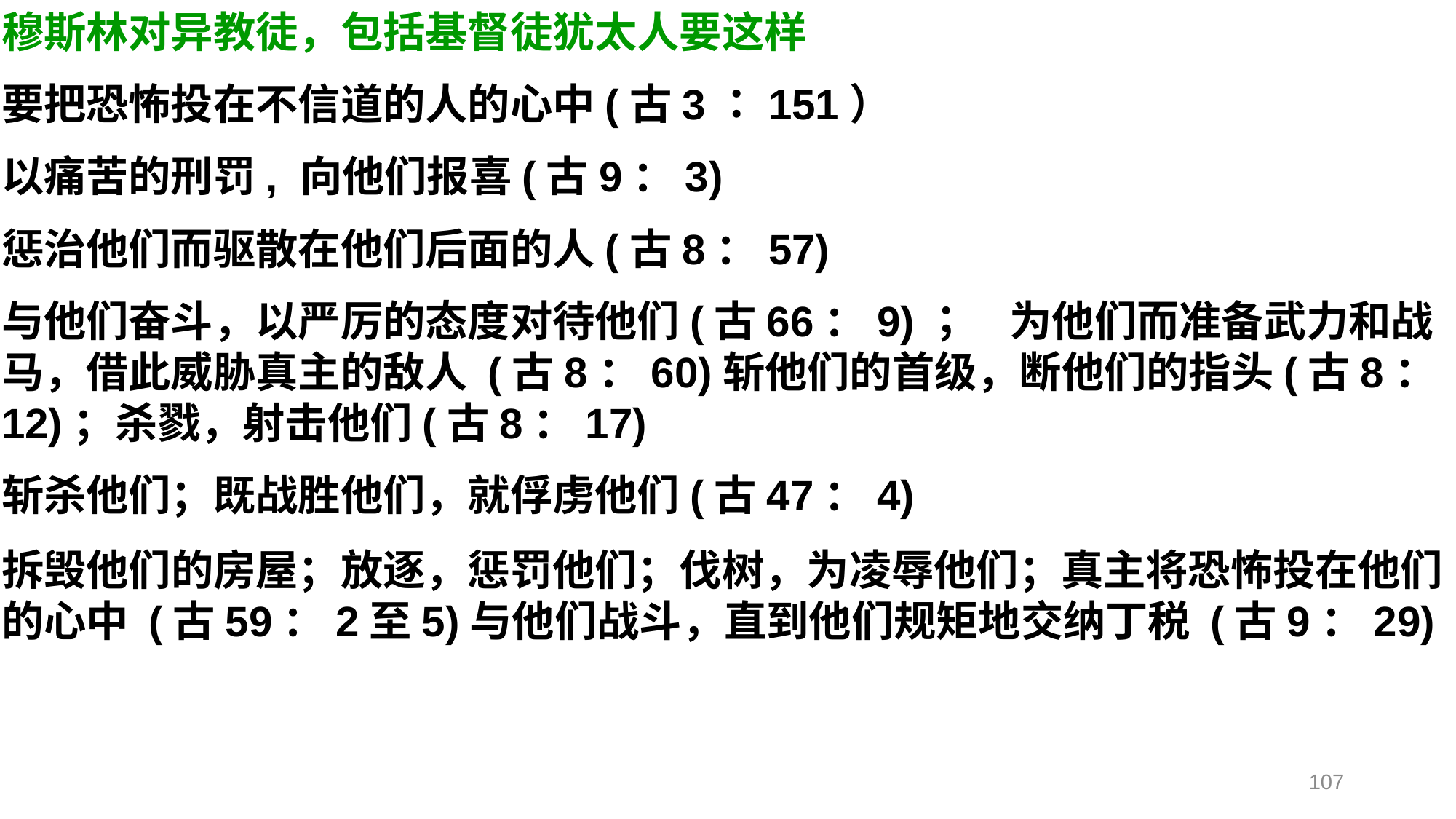

穆斯林对异教徒，包括基督徒犹太人要这样
要把恐怖投在不信道的人的心中(古3：151）
以痛苦的刑罚, 向他们报喜(古9：3)
惩治他们而驱散在他们后面的人(古8：57)
与他们奋斗，以严厉的态度对待他们(古66：9)；　为他们而准备武力和战马，借此威胁真主的敌人 (古8：60)斩他们的首级，断他们的指头(古8：12)；杀戮，射击他们(古8：17)
斩杀他们；既战胜他们，就俘虏他们(古47：4)
拆毁他们的房屋；放逐，惩罚他们；伐树，为凌辱他们；真主将恐怖投在他们的心中 (古59：2至5)与他们战斗，直到他们规矩地交纳丁税 (古9：29)
107